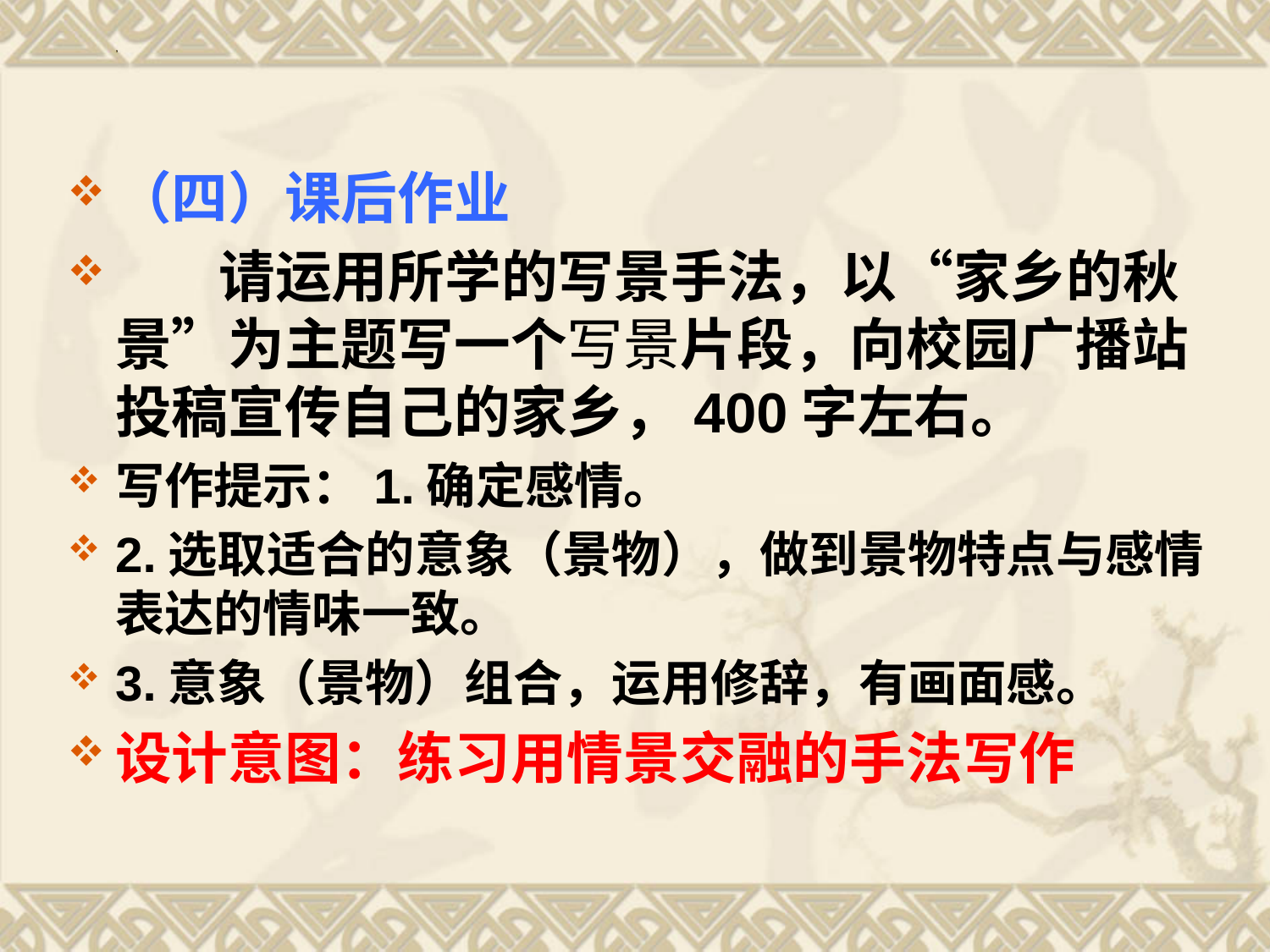

（四）课后作业
       请运用所学的写景手法，以“家乡的秋景”为主题写一个写景片段，向校园广播站投稿宣传自己的家乡，400字左右。
写作提示：1.确定感情。
2.选取适合的意象（景物），做到景物特点与感情表达的情味一致。
3.意象（景物）组合，运用修辞，有画面感。
设计意图：练习用情景交融的手法写作